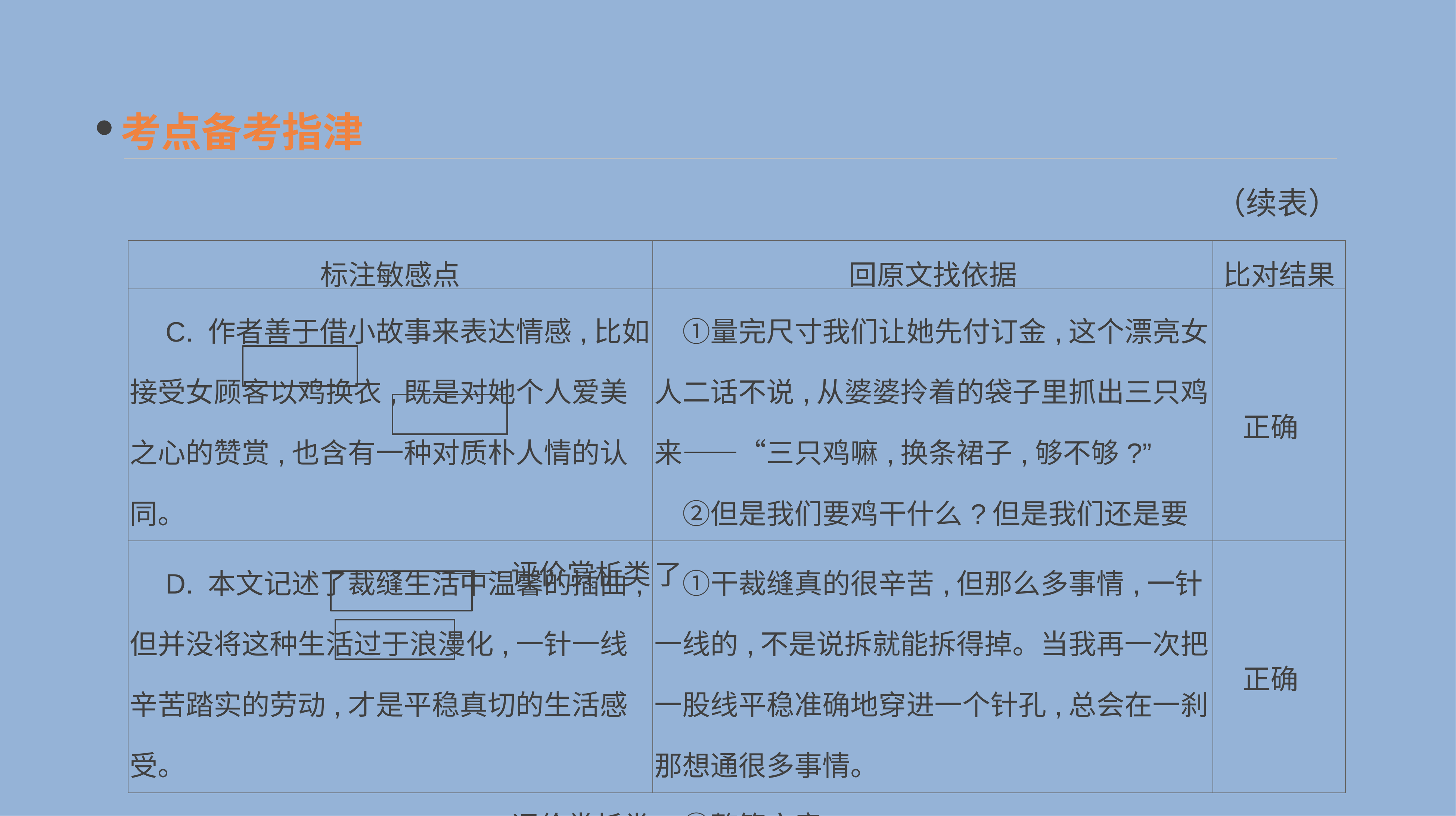

考点备考指津

（续表）
| 标注敏感点 | 回原文找依据 | 比对结果 |
| --- | --- | --- |
| C. 作者善于借小故事来表达情感,比如接受女顾客以鸡换衣,既是对她个人爱美之心的赞赏,也含有一种对质朴人情的认同。 ——评价赏析类 | ①量完尺寸我们让她先付订金,这个漂亮女人二话不说,从婆婆拎着的袋子里抓出三只鸡来——“三只鸡嘛,换条裙子,够不够?” 　②但是我们要鸡干什么?但是我们还是要了 | 正确 |
| D. 本文记述了裁缝生活中温馨的插曲,但并没将这种生活过于浪漫化,一针一线辛苦踏实的劳动,才是平稳真切的生活感受。 ——评价赏析类 | ①干裁缝真的很辛苦,但那么多事情,一针一线的,不是说拆就能拆得掉。当我再一次把一股线平稳准确地穿进一个针孔,总会在一刹那想通很多事情。 　②整篇文章 | 正确 |